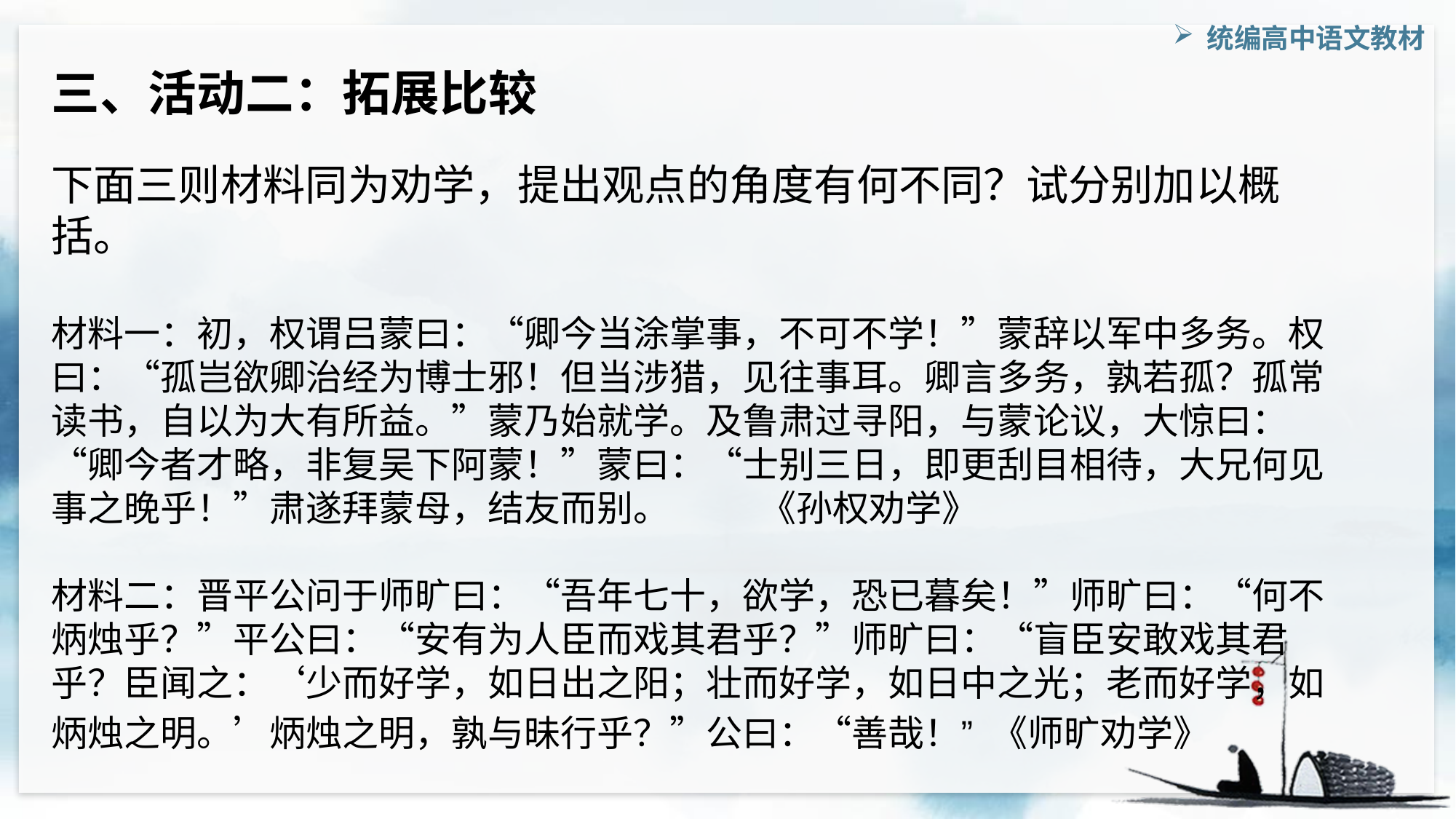

三、活动二：拓展比较
下面三则材料同为劝学，提出观点的角度有何不同？试分别加以概括。

材料一：初，权谓吕蒙曰：“卿今当涂掌事，不可不学！”蒙辞以军中多务。权曰：“孤岂欲卿治经为博士邪！但当涉猎，见往事耳。卿言多务，孰若孤？孤常读书，自以为大有所益。”蒙乃始就学。及鲁肃过寻阳，与蒙论议，大惊曰：“卿今者才略，非复吴下阿蒙！”蒙曰：“士别三日，即更刮目相待，大兄何见事之晚乎！”肃遂拜蒙母，结友而别。           《孙权劝学》

材料二：晋平公问于师旷曰：“吾年七十，欲学，恐已暮矣！”师旷曰：“何不炳烛乎？”平公曰：“安有为人臣而戏其君乎？”师旷曰：“盲臣安敢戏其君乎？臣闻之：‘少而好学，如日出之阳；壮而好学，如日中之光；老而好学，如炳烛之明。’炳烛之明，孰与昧行乎？”公曰：“善哉！”  《师旷劝学》